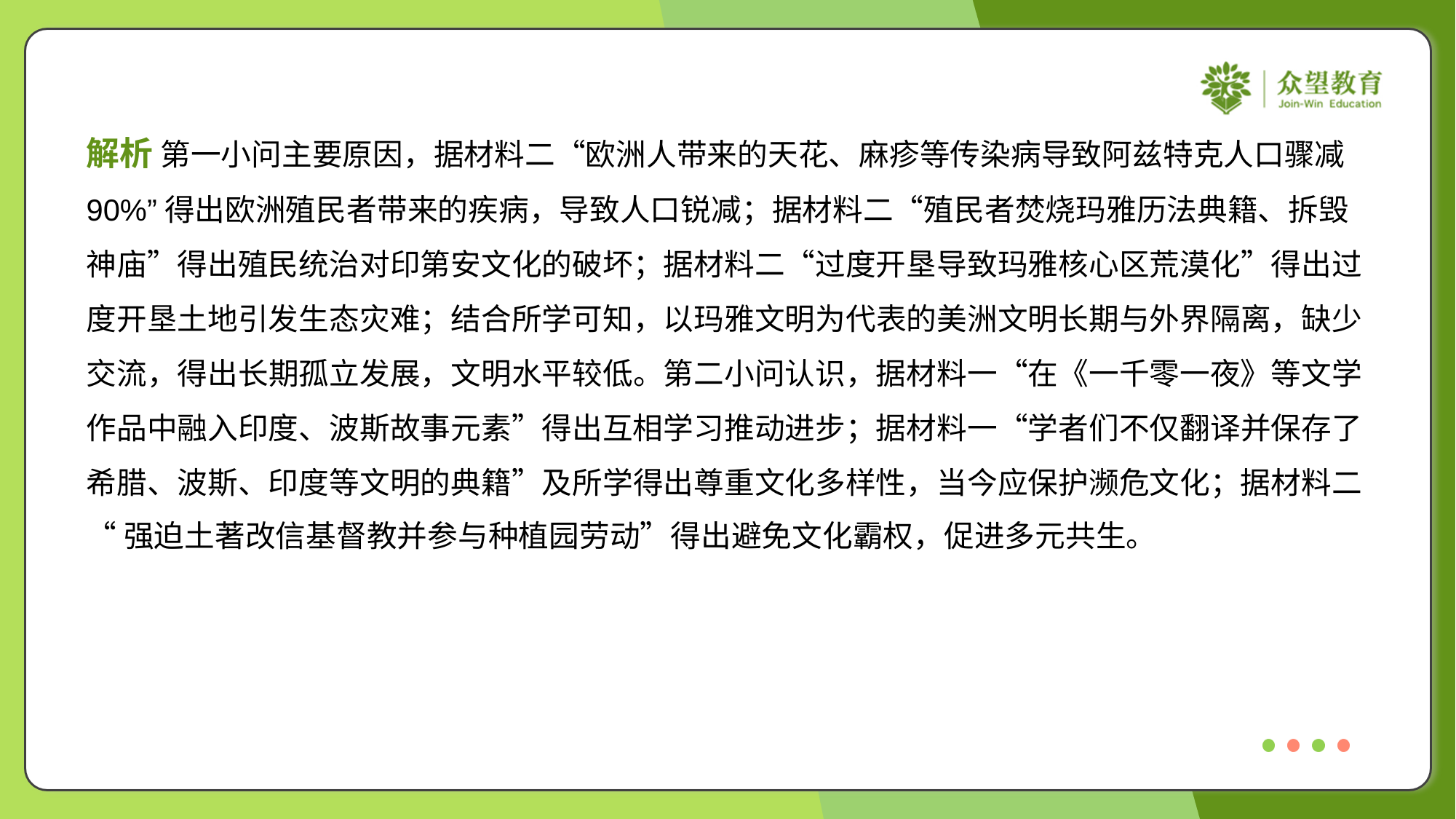

解析 第一小问主要原因，据材料二“欧洲人带来的天花、麻疹等传染病导致阿兹特克人口骤减
90%”得出欧洲殖民者带来的疾病，导致人口锐减；据材料二“殖民者焚烧玛雅历法典籍、拆毁
神庙”得出殖民统治对印第安文化的破坏；据材料二“过度开垦导致玛雅核心区荒漠化”得出过
度开垦土地引发生态灾难；结合所学可知，以玛雅文明为代表的美洲文明长期与外界隔离，缺少
交流，得出长期孤立发展，文明水平较低。第二小问认识，据材料一“在《一千零一夜》等文学
作品中融入印度、波斯故事元素”得出互相学习推动进步；据材料一“学者们不仅翻译并保存了
希腊、波斯、印度等文明的典籍”及所学得出尊重文化多样性，当今应保护濒危文化；据材料二
“强迫土著改信基督教并参与种植园劳动”得出避免文化霸权，促进多元共生。